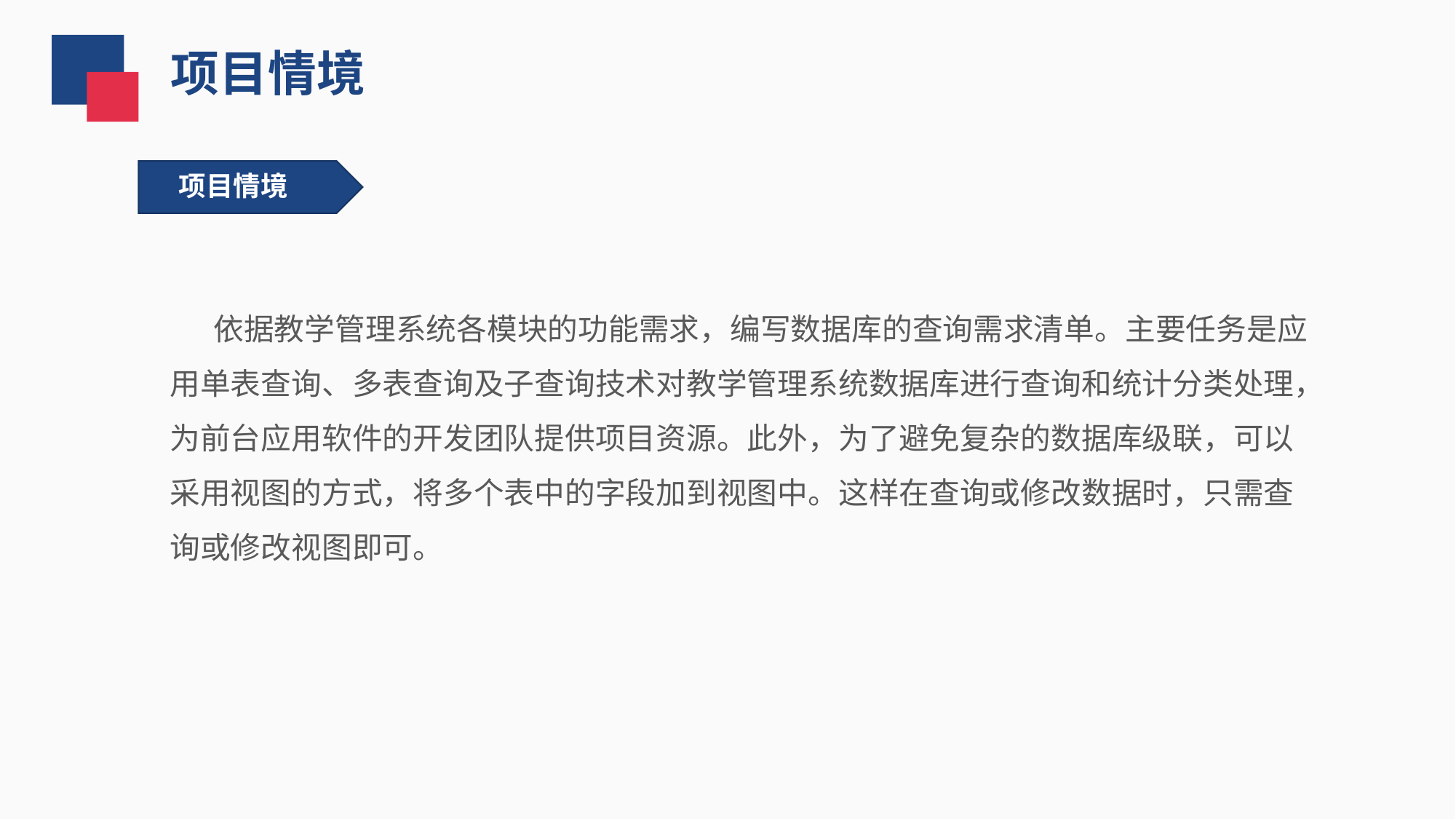

项目情境

项目情境
      依据教学管理系统各模块的功能需求，编写数据库的查询需求清单。主要任务是应用单表查询、多表查询及子查询技术对教学管理系统数据库进行查询和统计分类处理，为前台应用软件的开发团队提供项目资源。此外，为了避免复杂的数据库级联，可以采用视图的方式，将多个表中的字段加到视图中。这样在查询或修改数据时，只需查询或修改视图即可。